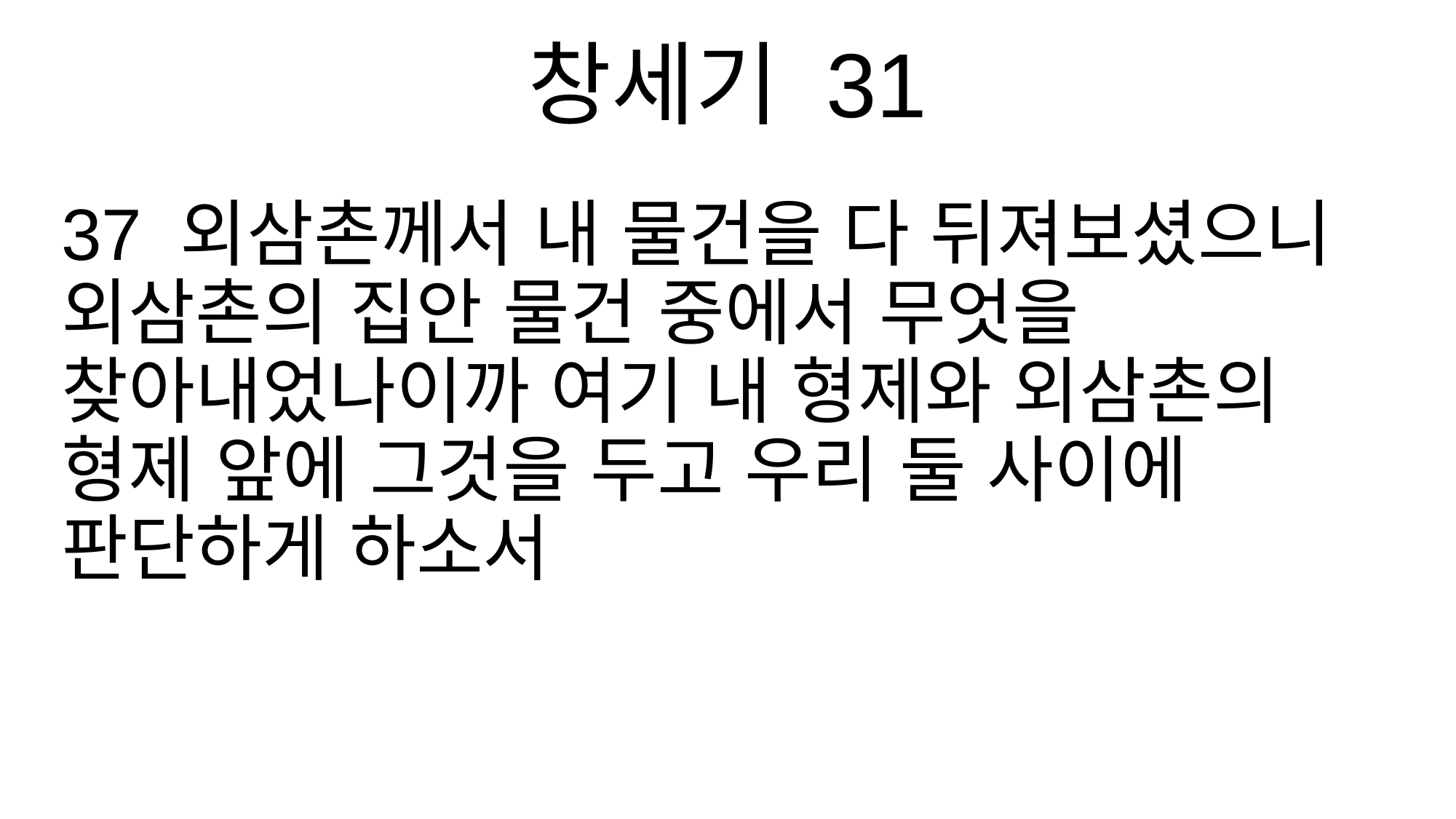

창세기 31
37 외삼촌께서 내 물건을 다 뒤져보셨으니 외삼촌의 집안 물건 중에서 무엇을 찾아내었나이까 여기 내 형제와 외삼촌의 형제 앞에 그것을 두고 우리 둘 사이에 판단하게 하소서